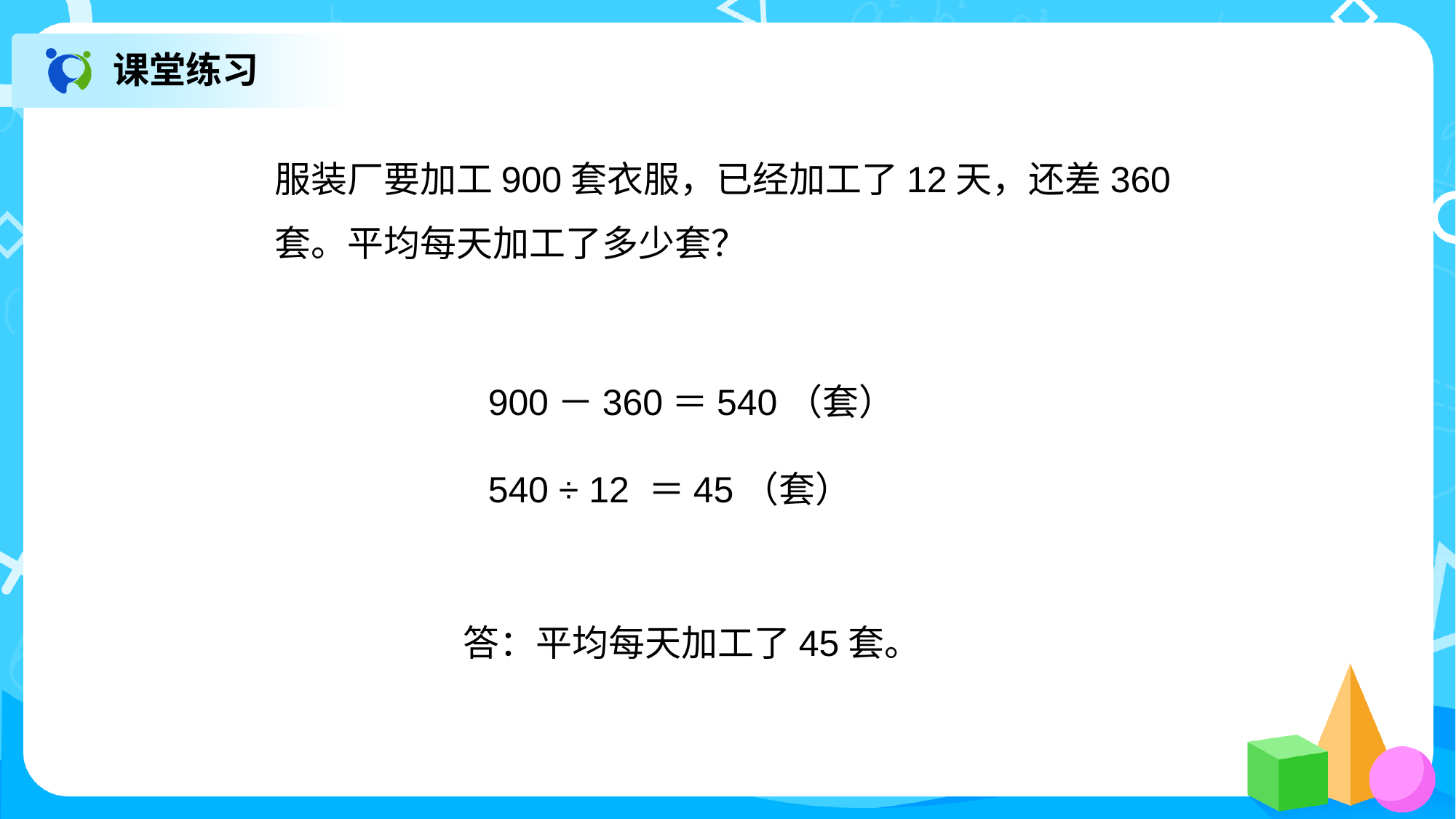

课堂练习
服装厂要加工900套衣服，已经加工了12天，还差360套。平均每天加工了多少套？
900－360＝540（套）
540 ÷ 12 ＝45（套）
答：平均每天加工了45套。